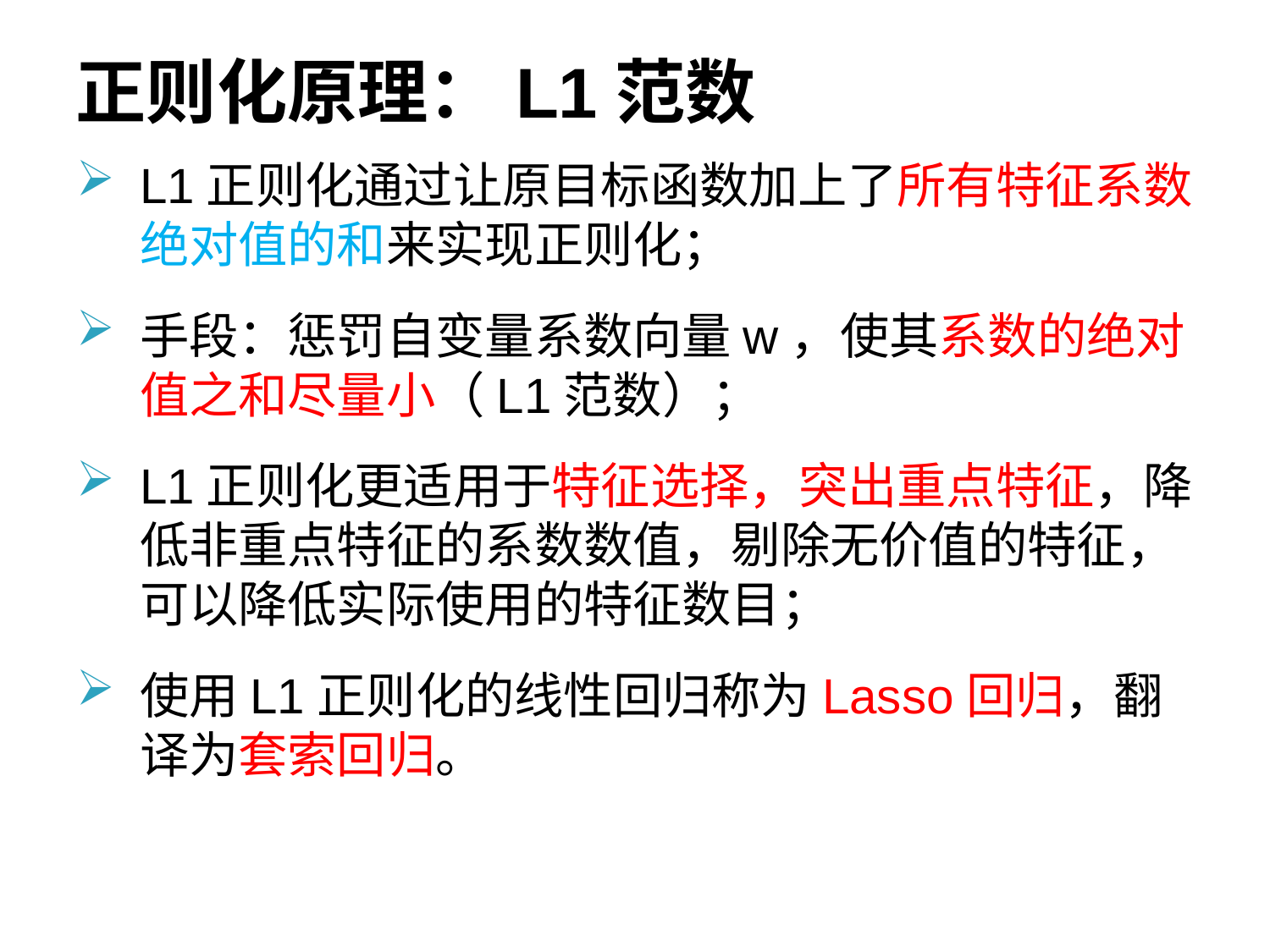

# 正则化原理：L1范数
L1正则化通过让原目标函数加上了所有特征系数绝对值的和来实现正则化；
手段：惩罚自变量系数向量w，使其系数的绝对值之和尽量小（L1范数）；
L1正则化更适用于特征选择，突出重点特征，降低非重点特征的系数数值，剔除无价值的特征，可以降低实际使用的特征数目；
使用L1正则化的线性回归称为Lasso回归，翻译为套索回归。